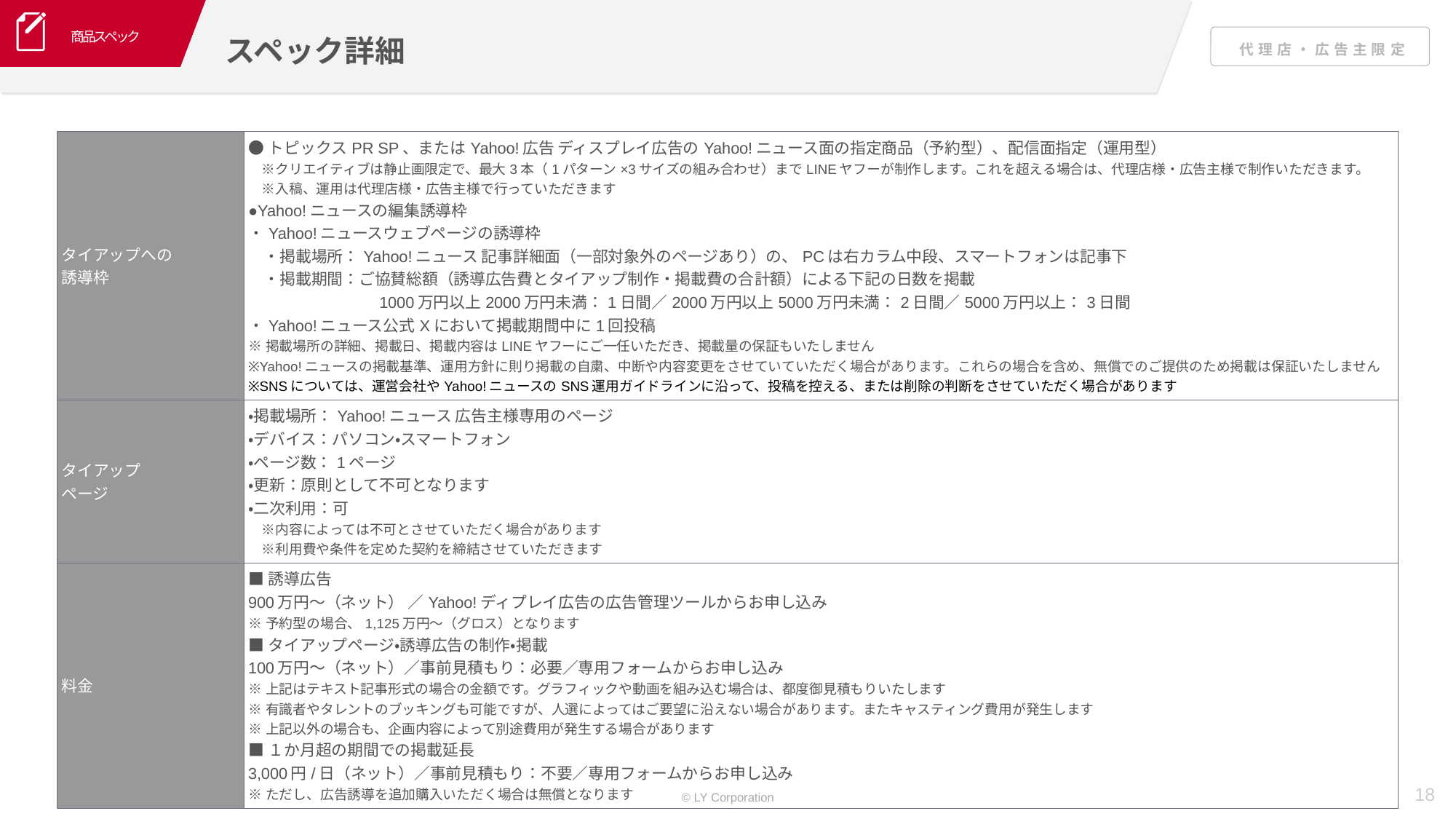

商品スペック

スペック詳細
| タイアップへの 誘導枠 | ●トピックスPR SP、またはYahoo!広告 ディスプレイ広告のYahoo!ニュース面の指定商品（予約型）、配信面指定（運用型） 　※クリエイティブは静止画限定で、最大3本（1パターン×3サイズの組み合わせ）までLINEヤフーが制作します。これを超える場合は、代理店様・広告主様で制作いただきます。 　※入稿、運用は代理店様・広告主様で行っていただきます ●Yahoo!ニュースの編集誘導枠 ・Yahoo!ニュースウェブページの誘導枠 　・掲載場所：Yahoo!ニュース 記事詳細面（一部対象外のページあり）の、PCは右カラム中段、スマートフォンは記事下 　・掲載期間：ご協賛総額（誘導広告費とタイアップ制作・掲載費の合計額）による下記の日数を掲載 　　　　　　　　1000万円以上2000万円未満：1日間／2000万円以上5000万円未満：2日間／5000万円以上：3日間 ・Yahoo!ニュース公式Xにおいて掲載期間中に1回投稿 ※掲載場所の詳細、掲載日、掲載内容はLINEヤフーにご一任いただき、掲載量の保証もいたしません ※Yahoo!ニュースの掲載基準、運用方針に則り掲載の自粛、中断や内容変更をさせていていただく場合があります。これらの場合を含め、無償でのご提供のため掲載は保証いたしません ※SNSについては、運営会社やYahoo!ニュースのSNS運用ガイドラインに沿って、投稿を控える、または削除の判断をさせていただく場合があります |
| --- | --- |
| タイアップ ページ | ・掲載場所：Yahoo!ニュース 広告主様専用のページ ・デバイス：パソコン・スマートフォン ・ページ数：1ページ ・更新：原則として不可となります ・二次利用：可 　※内容によっては不可とさせていただく場合があります 　※利用費や条件を定めた契約を締結させていただきます |
| 料金 | ■誘導広告 900万円～（ネット） ／Yahoo!ディプレイ広告の広告管理ツールからお申し込み ※予約型の場合、1,125万円～（グロス）となります ■タイアップページ・誘導広告の制作・掲載 100万円～（ネット）／事前見積もり：必要／専用フォームからお申し込み ※上記はテキスト記事形式の場合の金額です。グラフィックや動画を組み込む場合は、都度御見積もりいたします ※有識者やタレントのブッキングも可能ですが、人選によってはご要望に沿えない場合があります。またキャスティング費用が発生します ※上記以外の場合も、企画内容によって別途費用が発生する場合があります ■１か月超の期間での掲載延長 3,000円/日（ネット）／事前見積もり：不要／専用フォームからお申し込み ※ただし、広告誘導を追加購入いただく場合は無償となります |